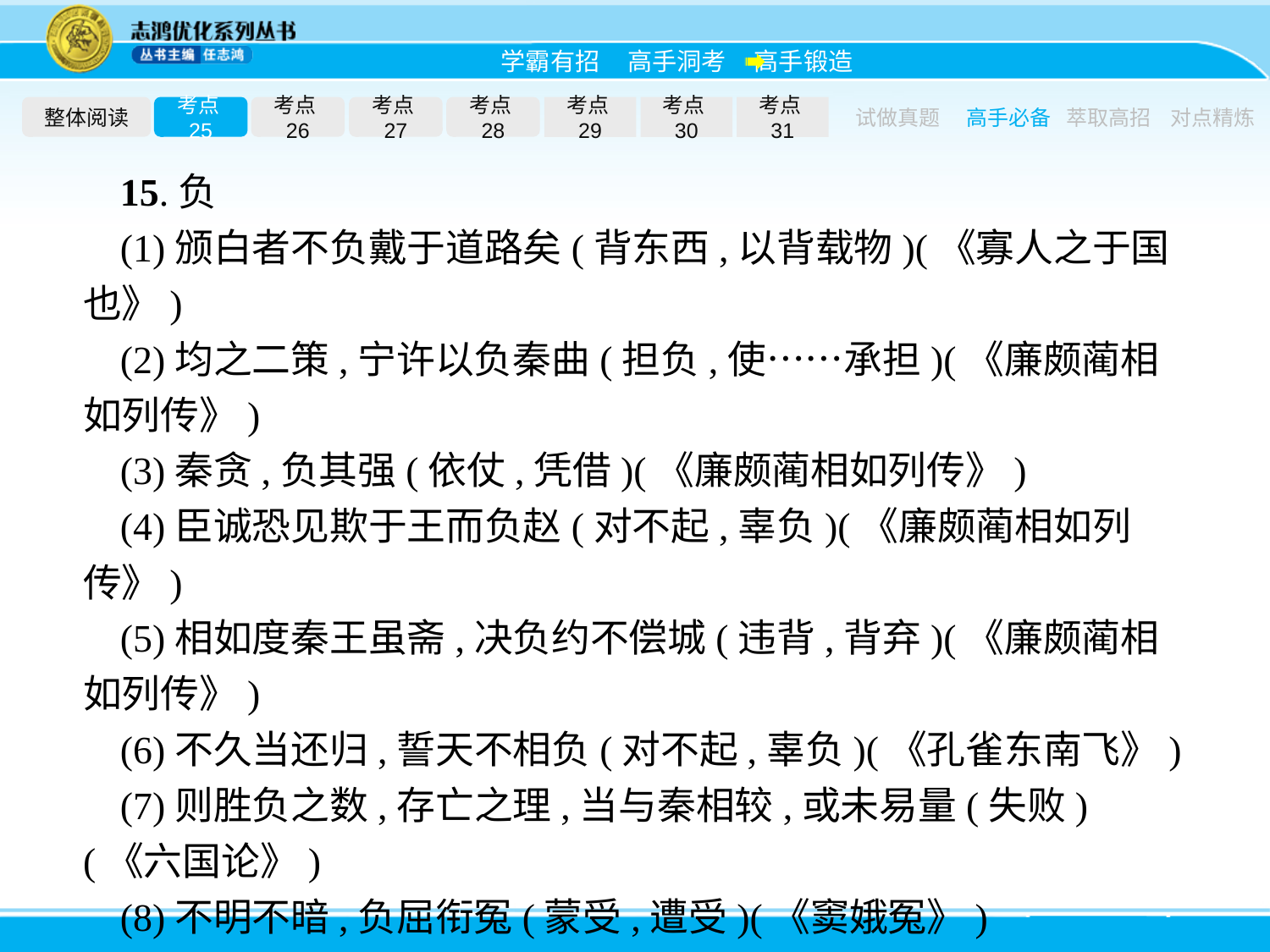

整体阅读
考点25
考点26
考点27
考点28
考点29
考点30
考点31
试做真题
高手必备
萃取高招
对点精炼
15.负
(1)颁白者不负戴于道路矣(背东西,以背载物)(《寡人之于国也》)
(2)均之二策,宁许以负秦曲(担负,使……承担)(《廉颇蔺相如列传》)
(3)秦贪,负其强(依仗,凭借)(《廉颇蔺相如列传》)
(4)臣诚恐见欺于王而负赵(对不起,辜负)(《廉颇蔺相如列传》)
(5)相如度秦王虽斋,决负约不偿城(违背,背弃)(《廉颇蔺相如列传》)
(6)不久当还归,誓天不相负(对不起,辜负)(《孔雀东南飞》)
(7)则胜负之数,存亡之理,当与秦相较,或未易量(失败)(《六国论》)
(8)不明不暗,负屈衔冤(蒙受,遭受)(《窦娥冤》)